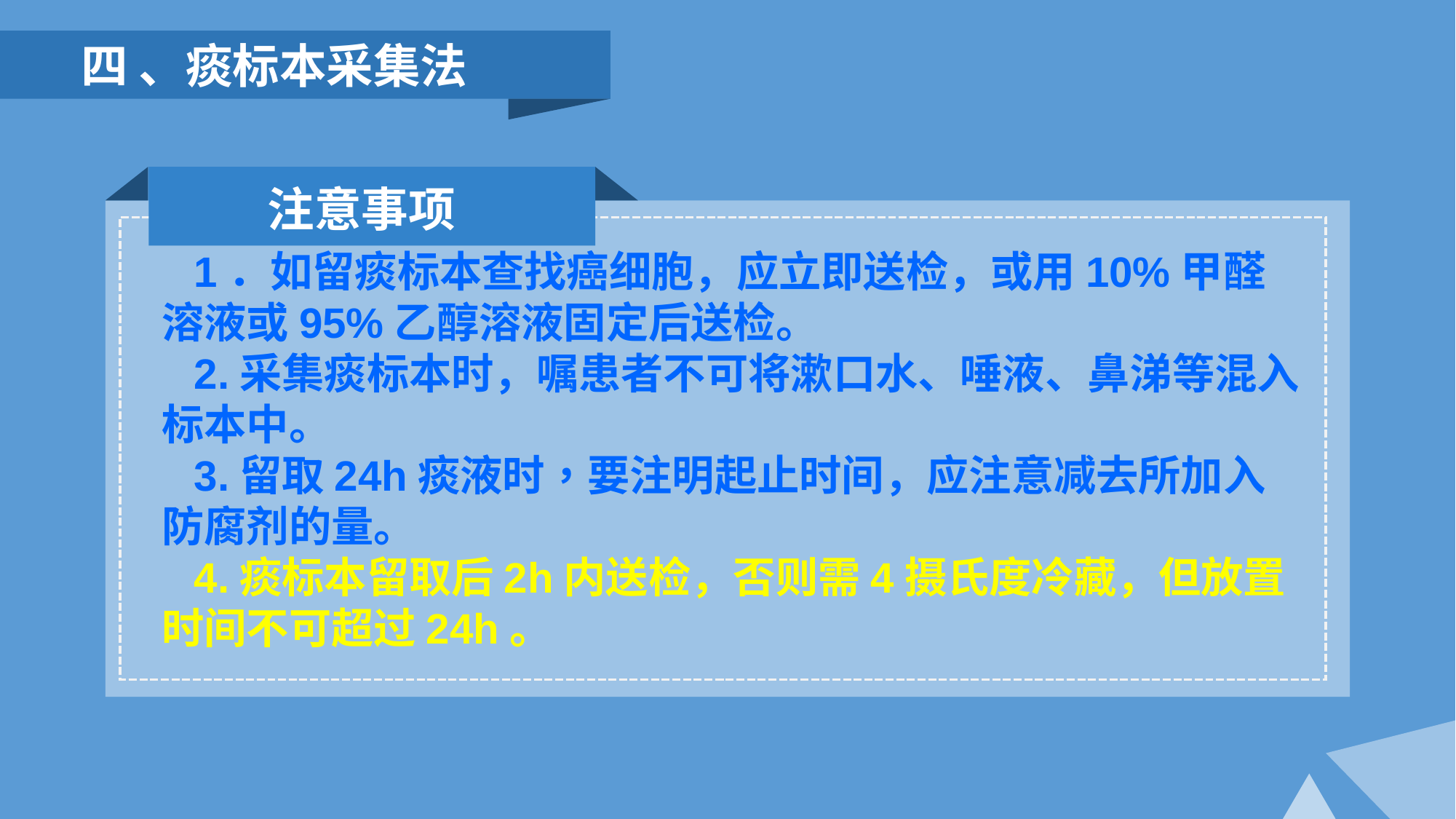

四 、痰标本采集法

注意事项

1．如留痰标本查找癌细胞，应立即送检，或用10%甲醛溶液或95%乙醇溶液固定后送检。
2.采集痰标本时，嘱患者不可将漱口水、唾液、鼻涕等混入标本中。
3.留取24h痰液时，要注明起止时间，应注意减去所加入防腐剂的量。
4.痰标本留取后2h内送检，否则需4摄氏度冷藏，但放置时间不可超过24h。